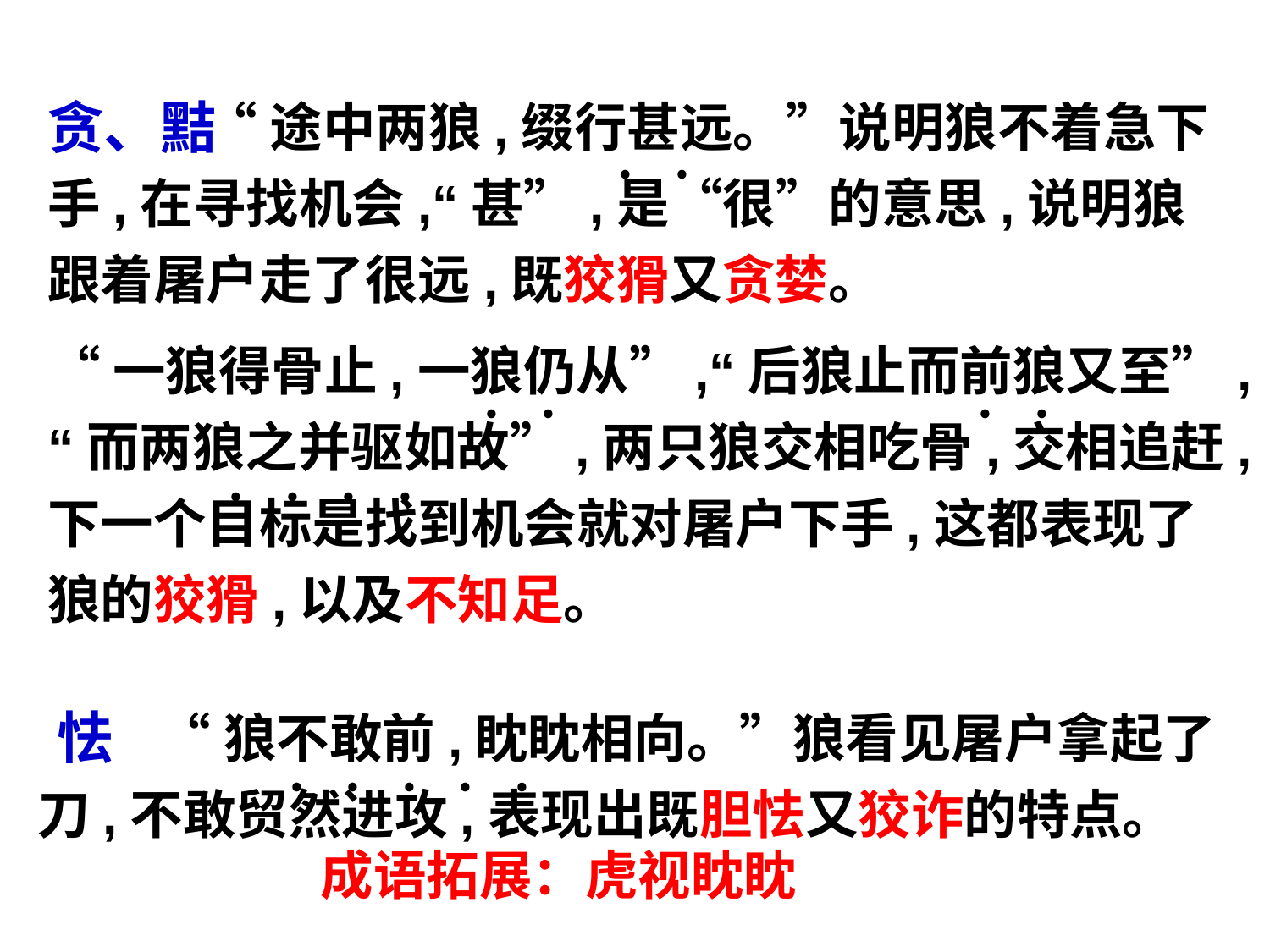

“途中两狼,缀行甚远。”说明狼不着急下手,在寻找机会,“甚”,是“很”的意思,说明狼跟着屠户走了很远,既狡猾又贪婪。
贪、黠
﹒﹒
“一狼得骨止,一狼仍从”,“后狼止而前狼又至”,“而两狼之并驱如故”,两只狼交相吃骨,交相追赶,下一个目标是找到机会就对屠户下手,这都表现了狼的狡猾,以及不知足。
﹒﹒
﹒﹒
﹒﹒﹒﹒
          “狼不敢前,眈眈相向。”狼看见屠户拿起了刀,不敢贸然进攻,表现出既胆怯又狡诈的特点。
怯
﹒﹒
﹒﹒﹒
 成语拓展：虎视眈眈